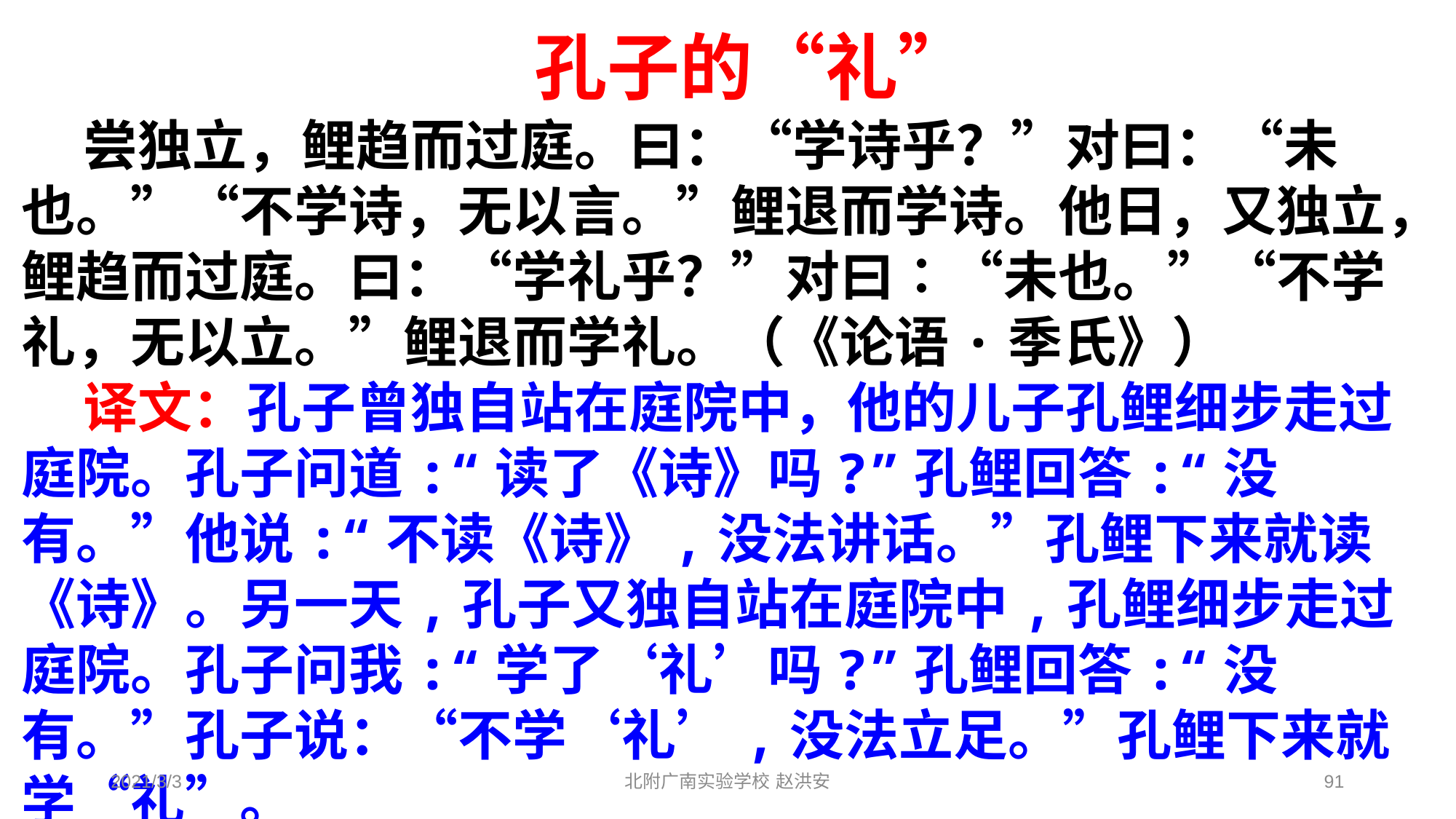

孔子的“礼”
    尝独立，鲤趋而过庭。曰：“学诗乎？”对曰：“未也。”“不学诗，无以言。”鲤退而学诗。他日，又独立，鲤趋而过庭。曰：“学礼乎？”对曰∶“未也。”“不学礼，无以立。”鲤退而学礼。（《论语·季氏》）
    译文：孔子曾独自站在庭院中，他的儿子孔鲤细步走过庭院。孔子问道:“读了《诗》吗?”孔鲤回答:“没有。”他说:“不读《诗》,没法讲话。”孔鲤下来就读《诗》。另一天,孔子又独自站在庭院中,孔鲤细步走过庭院。孔子问我:“学了‘礼’吗?”孔鲤回答:“没有。”孔子说：“不学‘礼’,没法立足。”孔鲤下来就学“礼”。
2021/3/3
北附广南实验学校 赵洪安
91